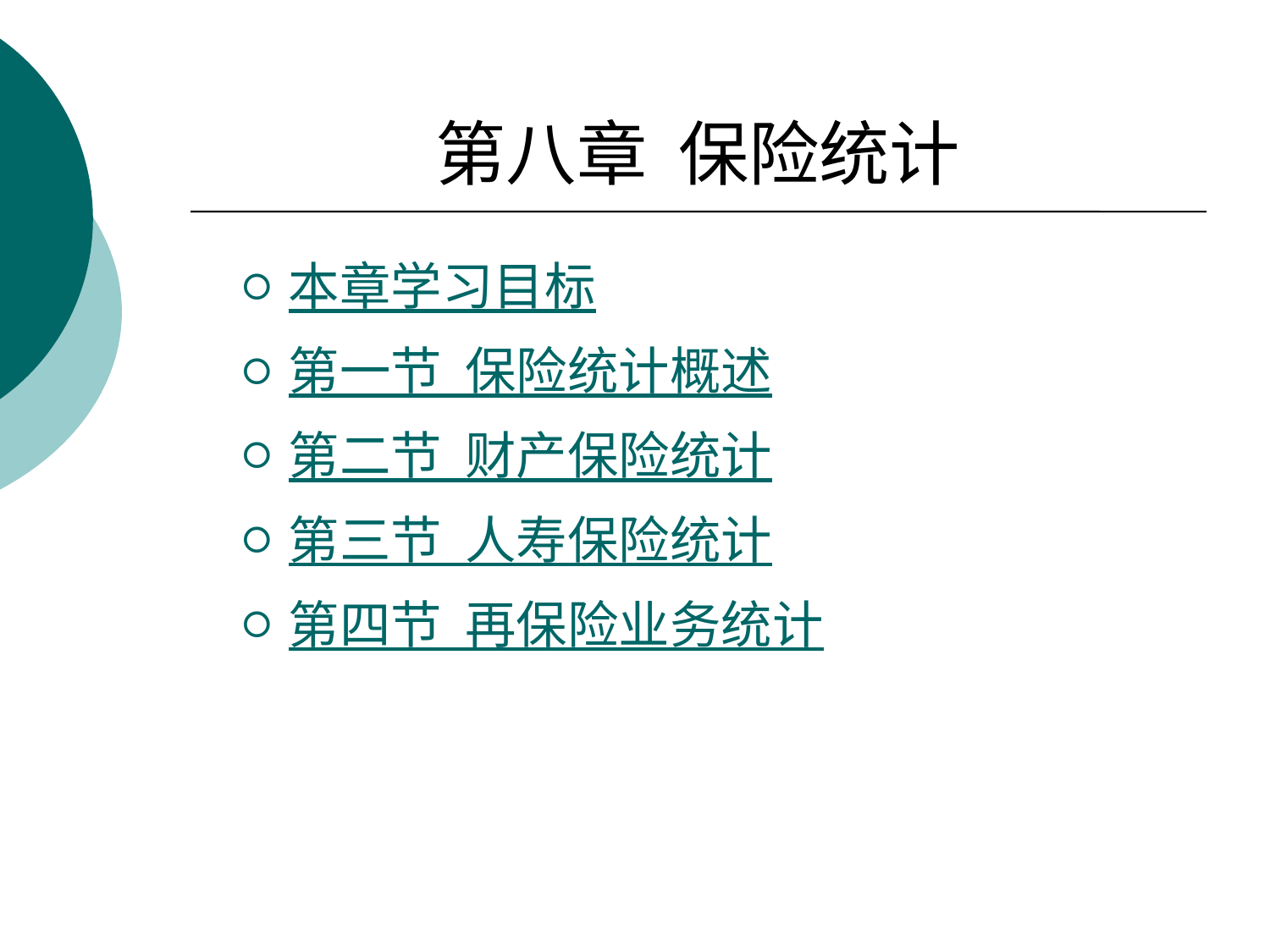

# 第八章  保险统计
本章学习目标
第一节  保险统计概述
第二节  财产保险统计
第三节  人寿保险统计
第四节  再保险业务统计